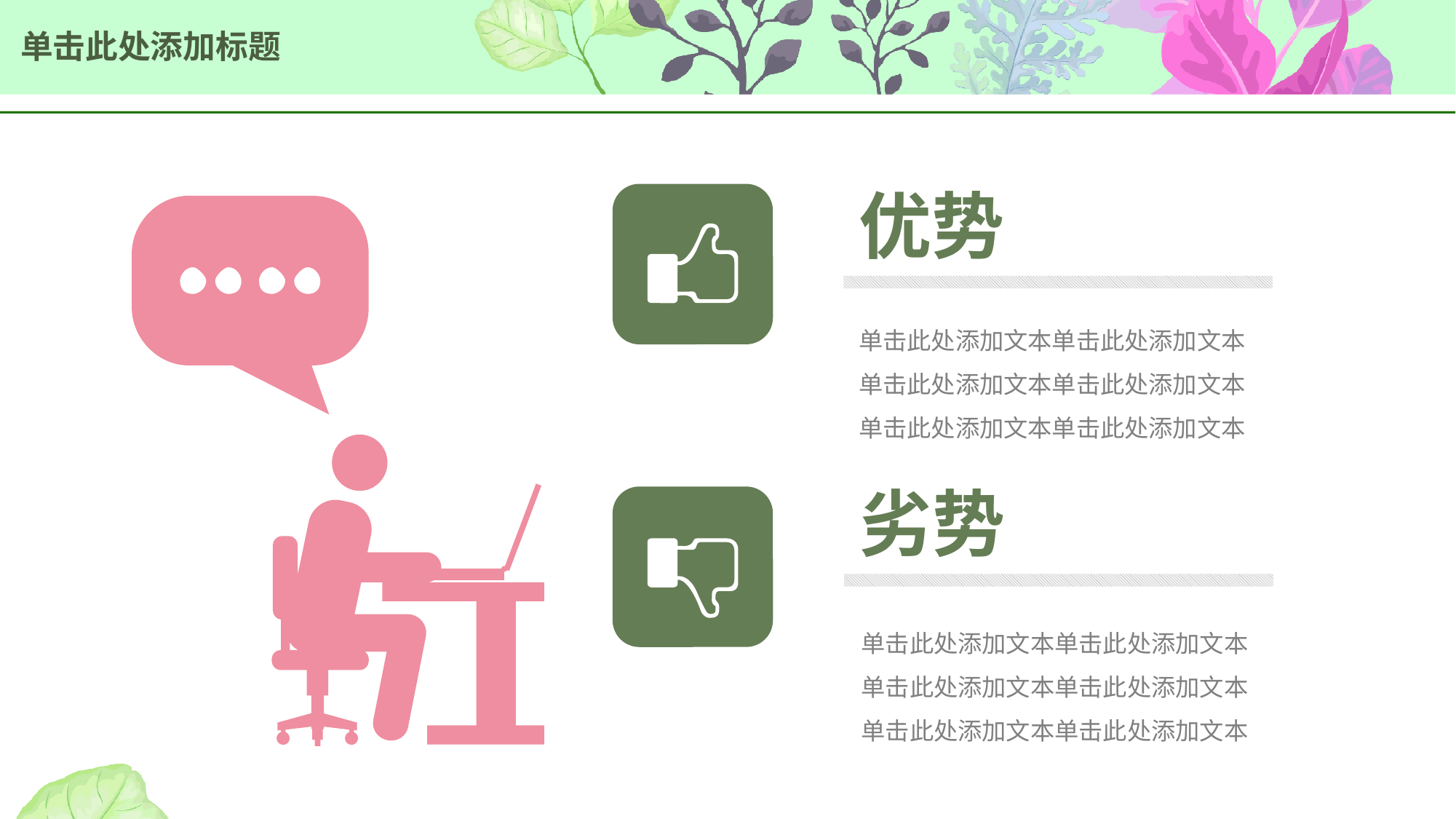

# 单击此处添加标题
优势

单击此处添加文本单击此处添加文本
单击此处添加文本单击此处添加文本
单击此处添加文本单击此处添加文本

劣势

单击此处添加文本单击此处添加文本
单击此处添加文本单击此处添加文本
单击此处添加文本单击此处添加文本